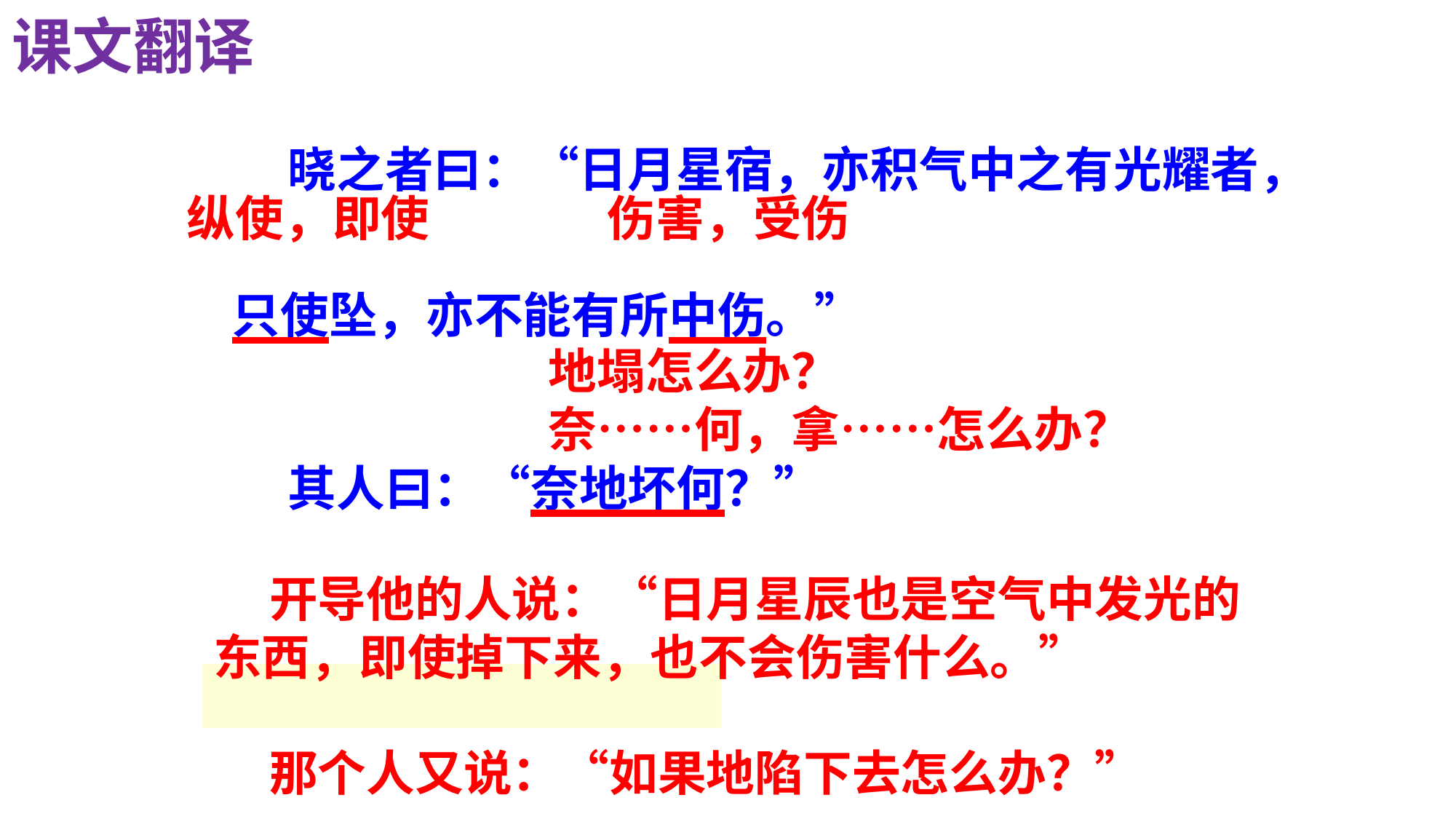

课文翻译
    晓之者曰：“日月星宿，亦积气中之有光耀者，只使坠，亦不能有所中伤。”
    其人曰：“奈地坏何？”
纵使，即使
伤害，受伤
地塌怎么办？
奈……何，拿……怎么办？
    开导他的人说：“日月星辰也是空气中发光的东西，即使掉下来，也不会伤害什么。”

    那个人又说：“如果地陷下去怎么办？”